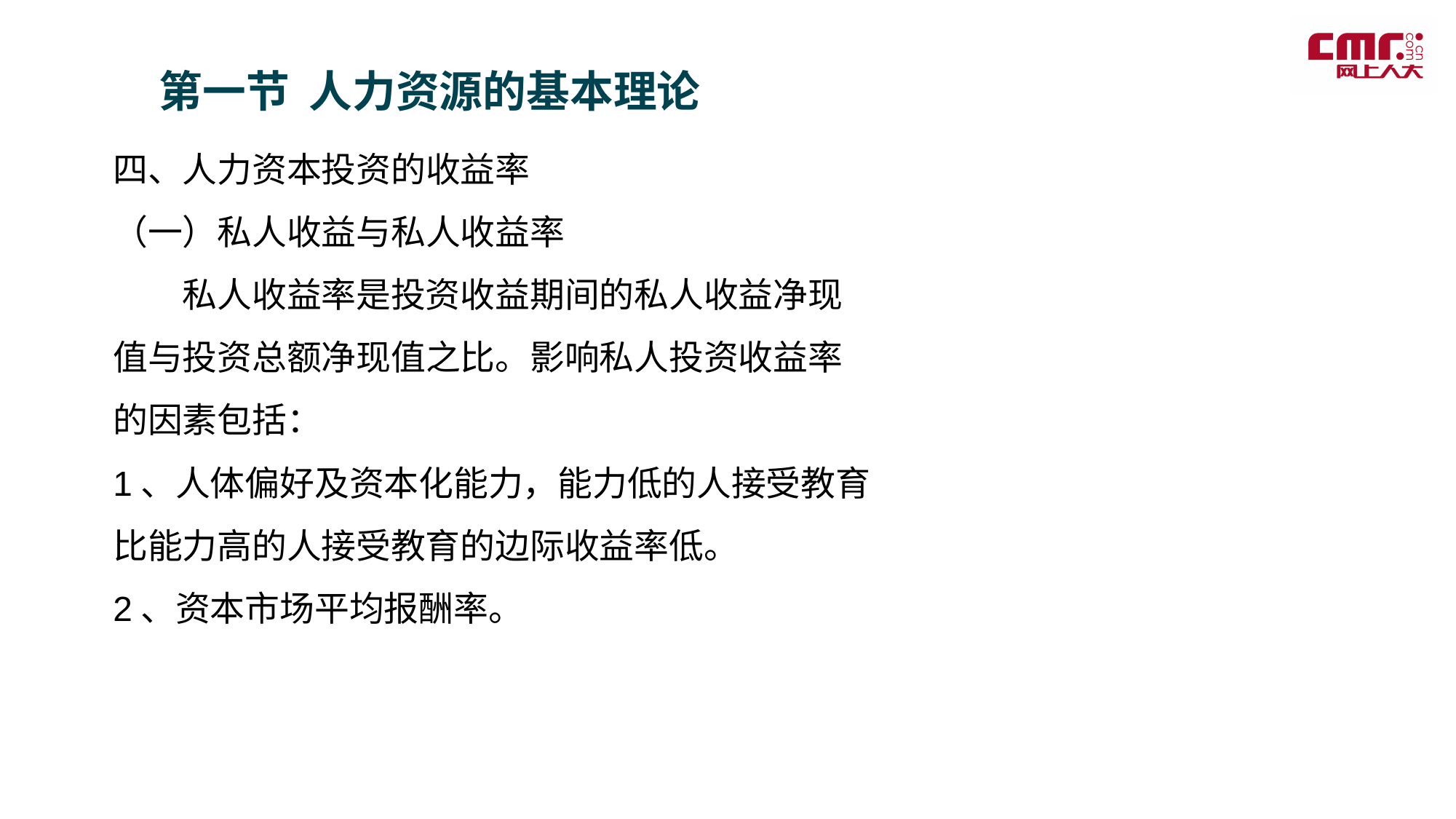

第一节  人力资源的基本理论
四、人力资本投资的收益率
（一）私人收益与私人收益率
　　私人收益率是投资收益期间的私人收益净现值与投资总额净现值之比。影响私人投资收益率的因素包括：
1、人体偏好及资本化能力，能力低的人接受教育比能力高的人接受教育的边际收益率低。
2、资本市场平均报酬率。